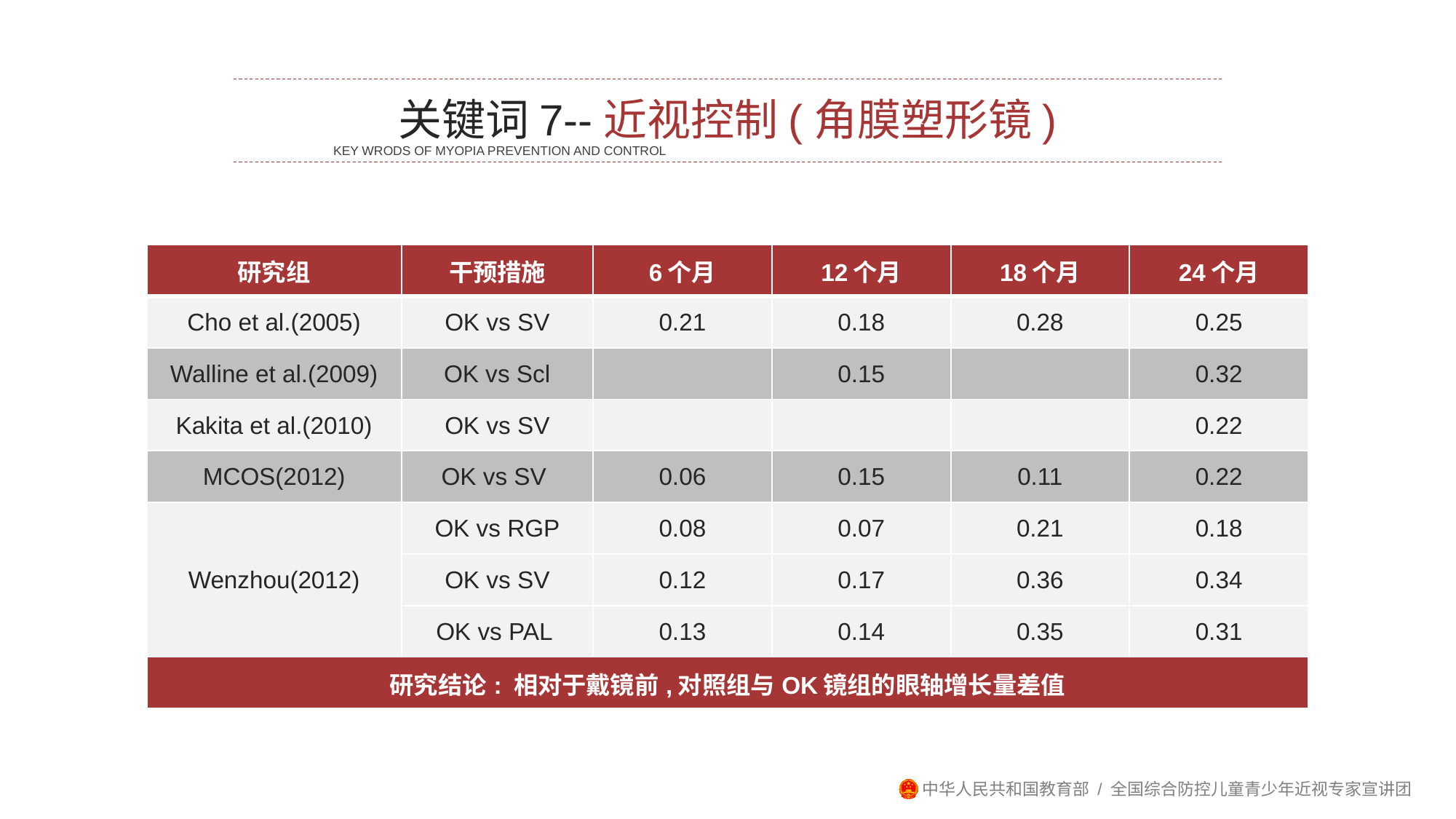

关键词7--近视控制(角膜塑形镜)
KEY WRODS OF MYOPIA PREVENTION AND CONTROL
| 研究组 | 干预措施 | 6个月 | 12个月 | 18个月 | 24个月 |
| --- | --- | --- | --- | --- | --- |
| Cho et al.(2005) | OK vs SV | 0.21 | 0.18 | 0.28 | 0.25 |
| Walline et al.(2009) | OK vs Scl |  | 0.15 |  | 0.32 |
| Kakita et al.(2010) | OK vs SV |  |  |  | 0.22 |
| MCOS(2012) | OK vs SV | 0.06 | 0.15 | 0.11 | 0.22 |
| Wenzhou(2012) | OK vs RGP | 0.08 | 0.07 | 0.21 | 0.18 |
|  | OK vs SV | 0.12 | 0.17 | 0.36 | 0.34 |
|  | OK vs PAL | 0.13 | 0.14 | 0.35 | 0.31 |
| 研究结论: 相对于戴镜前,对照组与OK镜组的眼轴增长量差值 |  |  |  |  |  |